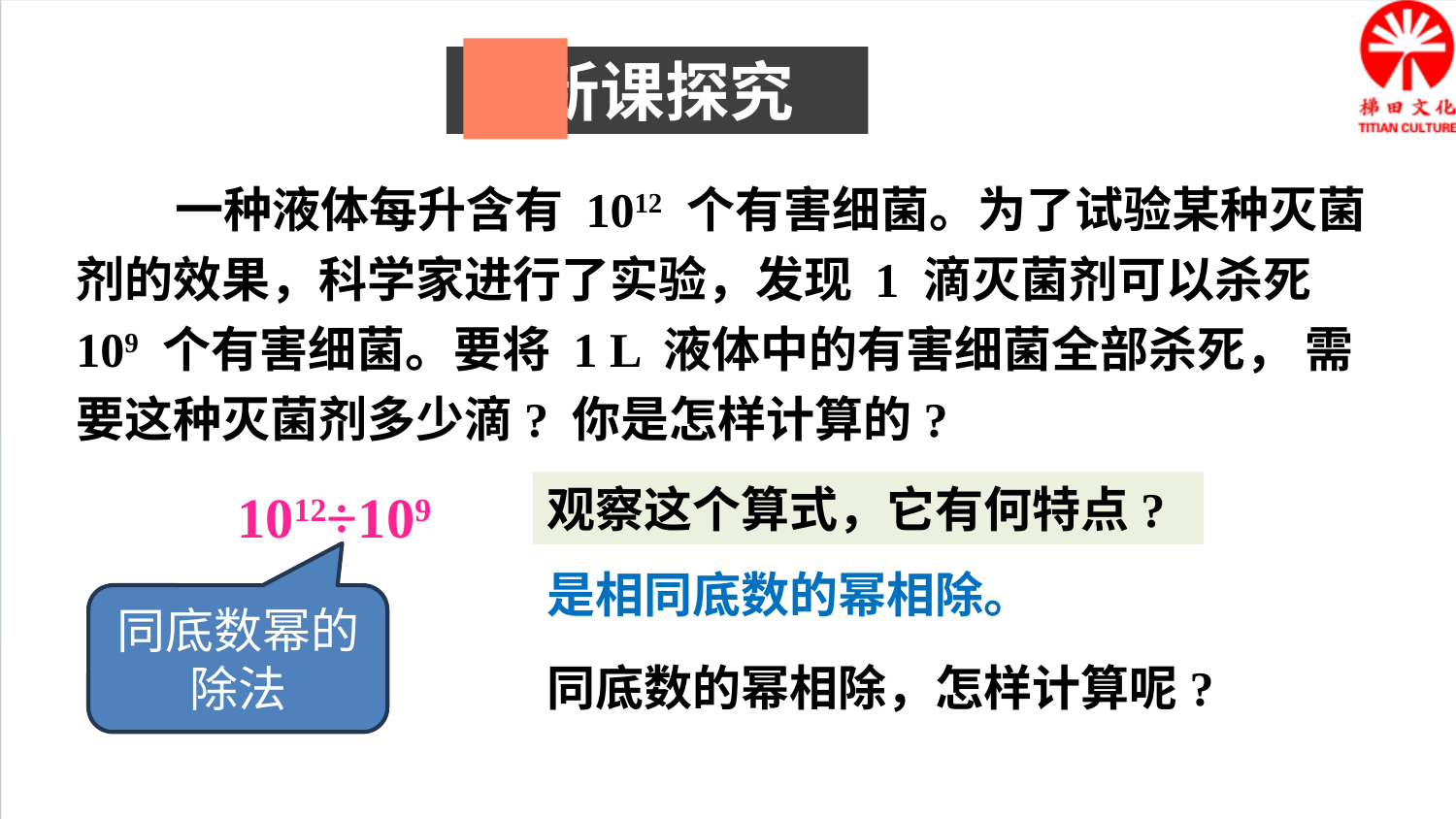

新课探究
        一种液体每升含有 1012 个有害细菌。为了试验某种灭菌剂的效果，科学家进行了实验，发现 1 滴灭菌剂可以杀死 109 个有害细菌。要将 1 L 液体中的有害细菌全部杀死， 需要这种灭菌剂多少滴? 你是怎样计算的?
1012÷109
观察这个算式，它有何特点?
是相同底数的幂相除。
同底数幂的除法
同底数的幂相除，怎样计算呢?